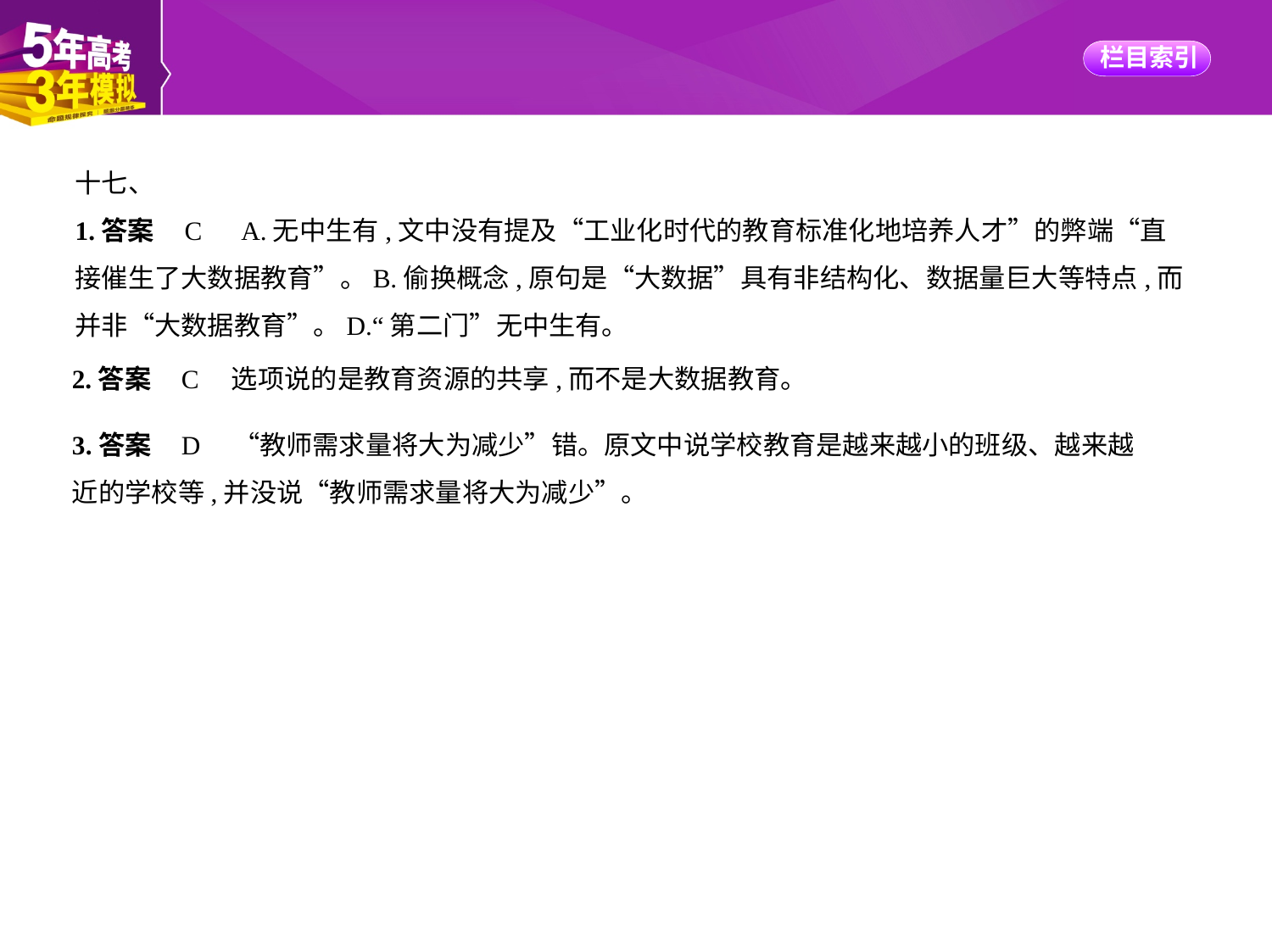

十七、
1.答案    C　A.无中生有,文中没有提及“工业化时代的教育标准化地培养人才”的弊端“直
接催生了大数据教育”。B.偷换概念,原句是“大数据”具有非结构化、数据量巨大等特点,而
并非“大数据教育”。D.“第二门”无中生有。
2.答案    C　选项说的是教育资源的共享,而不是大数据教育。
3.答案    D　“教师需求量将大为减少”错。原文中说学校教育是越来越小的班级、越来越近的学校等,并没说“教师需求量将大为减少”。